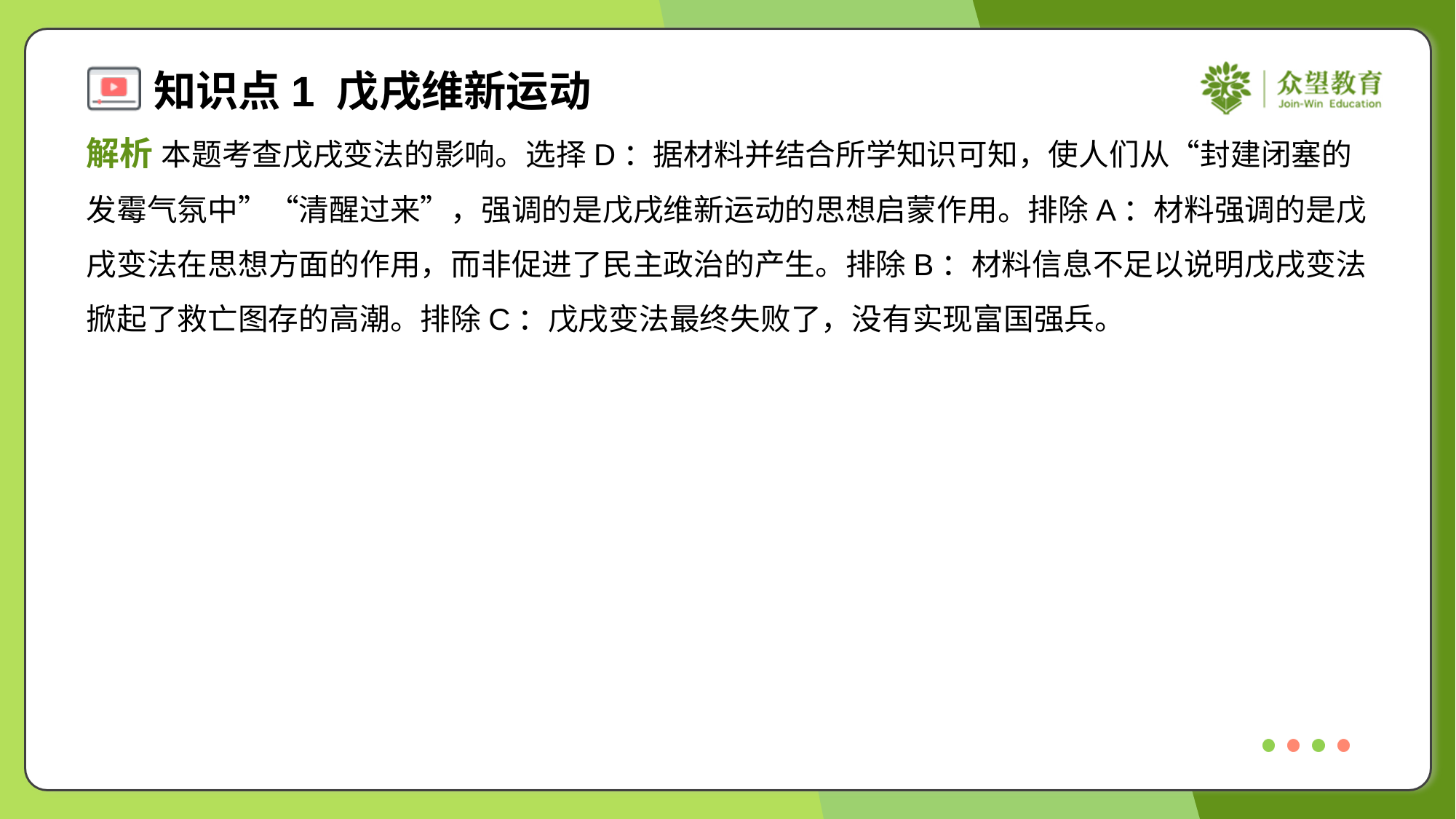

解析 本题考查戊戌变法的影响。选择D：据材料并结合所学知识可知，使人们从“封建闭塞的
发霉气氛中”“清醒过来”，强调的是戊戌维新运动的思想启蒙作用。排除A：材料强调的是戊
戌变法在思想方面的作用，而非促进了民主政治的产生。排除B：材料信息不足以说明戊戌变法
掀起了救亡图存的高潮。排除C：戊戌变法最终失败了，没有实现富国强兵。